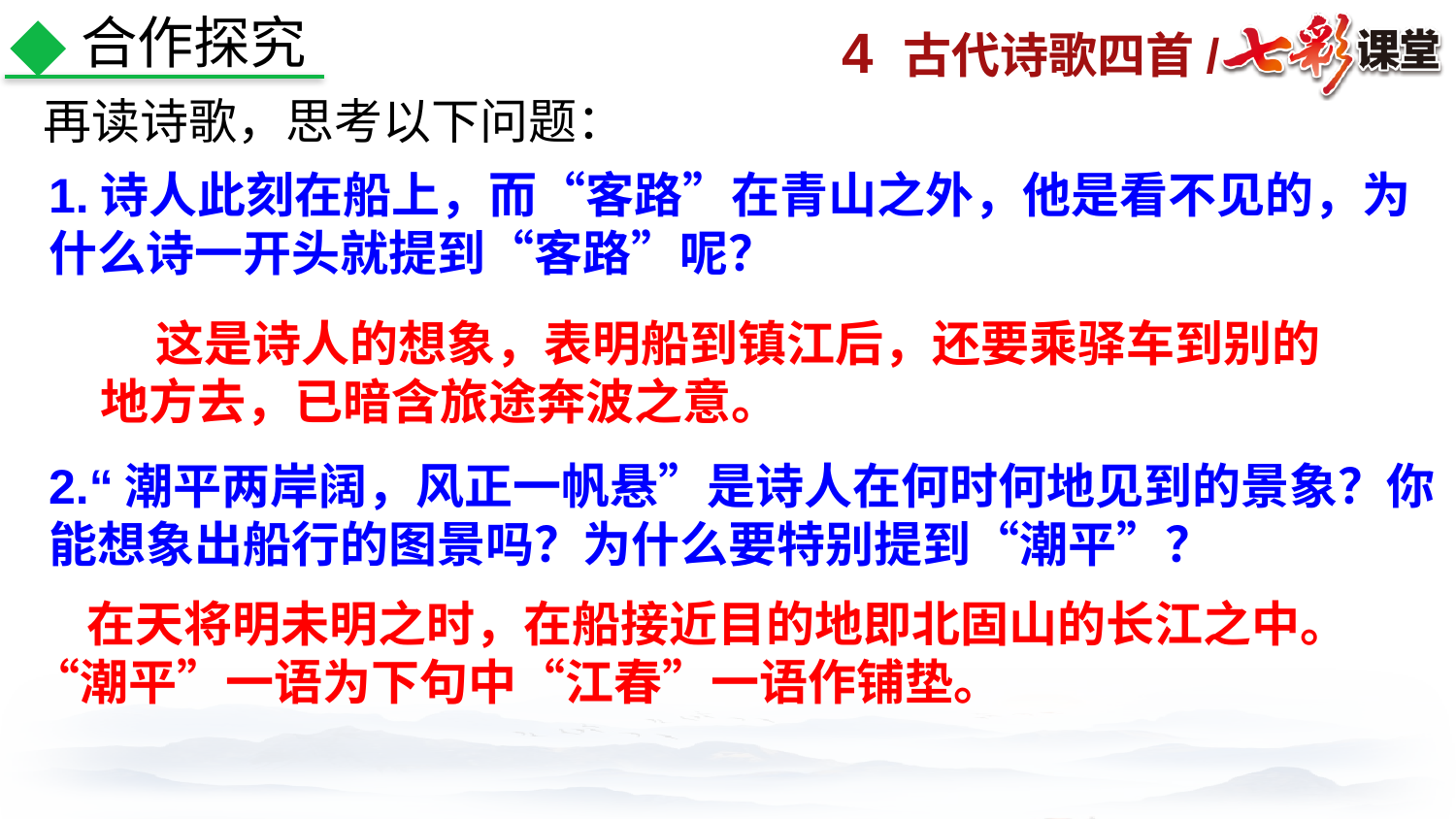

合作探究

再读诗歌，思考以下问题：
1.诗人此刻在船上，而“客路”在青山之外，他是看不见的，为什么诗一开头就提到“客路”呢？

2.“潮平两岸阔，风正一帆悬”是诗人在何时何地见到的景象？你能想象出船行的图景吗？为什么要特别提到“潮平”？
    这是诗人的想象，表明船到镇江后，还要乘驿车到别的地方去，已暗含旅途奔波之意。
    在天将明未明之时，在船接近目的地即北固山的长江之中。 “潮平”一语为下句中“江春”一语作铺垫。